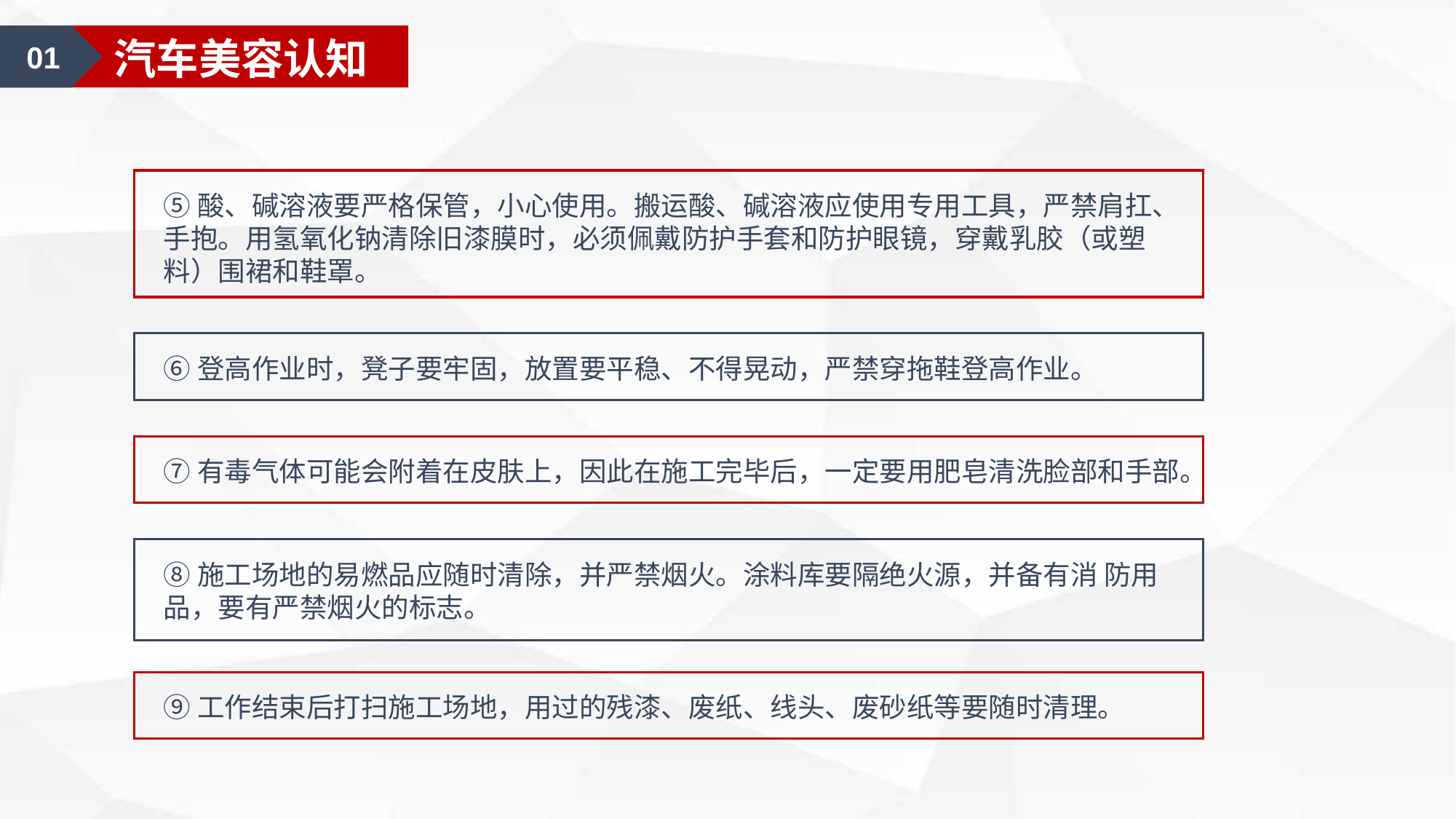

01
汽车美容认知

⑤酸、碱溶液要严格保管，小心使用。搬运酸、碱溶液应使用专用工具，严禁肩扛、手抱。用氢氧化钠清除旧漆膜时，必须佩戴防护手套和防护眼镜，穿戴乳胶（或塑料）围裙和鞋罩。

⑥登高作业时，凳子要牢固，放置要平稳、不得晃动，严禁穿拖鞋登高作业。

⑦有毒气体可能会附着在皮肤上，因此在施工完毕后，一定要用肥皂清洗脸部和手部。

⑧施工场地的易燃品应随时清除，并严禁烟火。涂料库要隔绝火源，并备有消 防用品，要有严禁烟火的标志。

⑨工作结束后打扫施工场地，用过的残漆、废纸、线头、废砂纸等要随时清理。